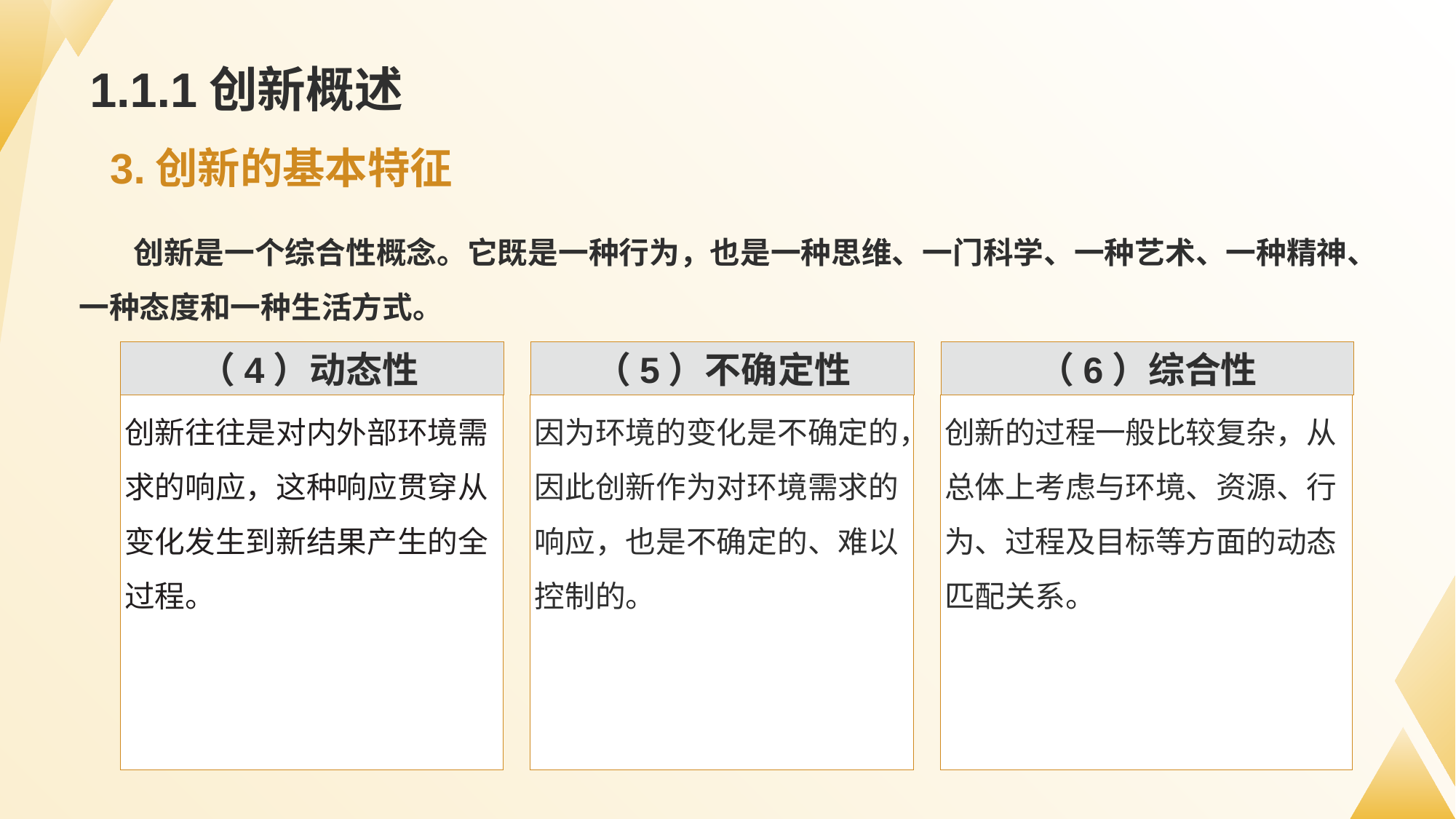

# 1.1.1创新概述
3.创新的基本特征
创新是一个综合性概念。它既是一种行为，也是一种思维、一门科学、一种艺术、一种精神、一种态度和一种生活方式。
（4）动态性
（5）不确定性
（6）综合性
创新往往是对内外部环境需求的响应，这种响应贯穿从变化发生到新结果产生的全过程。
因为环境的变化是不确定的，因此创新作为对环境需求的响应，也是不确定的、难以控制的。
创新的过程一般比较复杂，从总体上考虑与环境、资源、行为、过程及目标等方面的动态匹配关系。